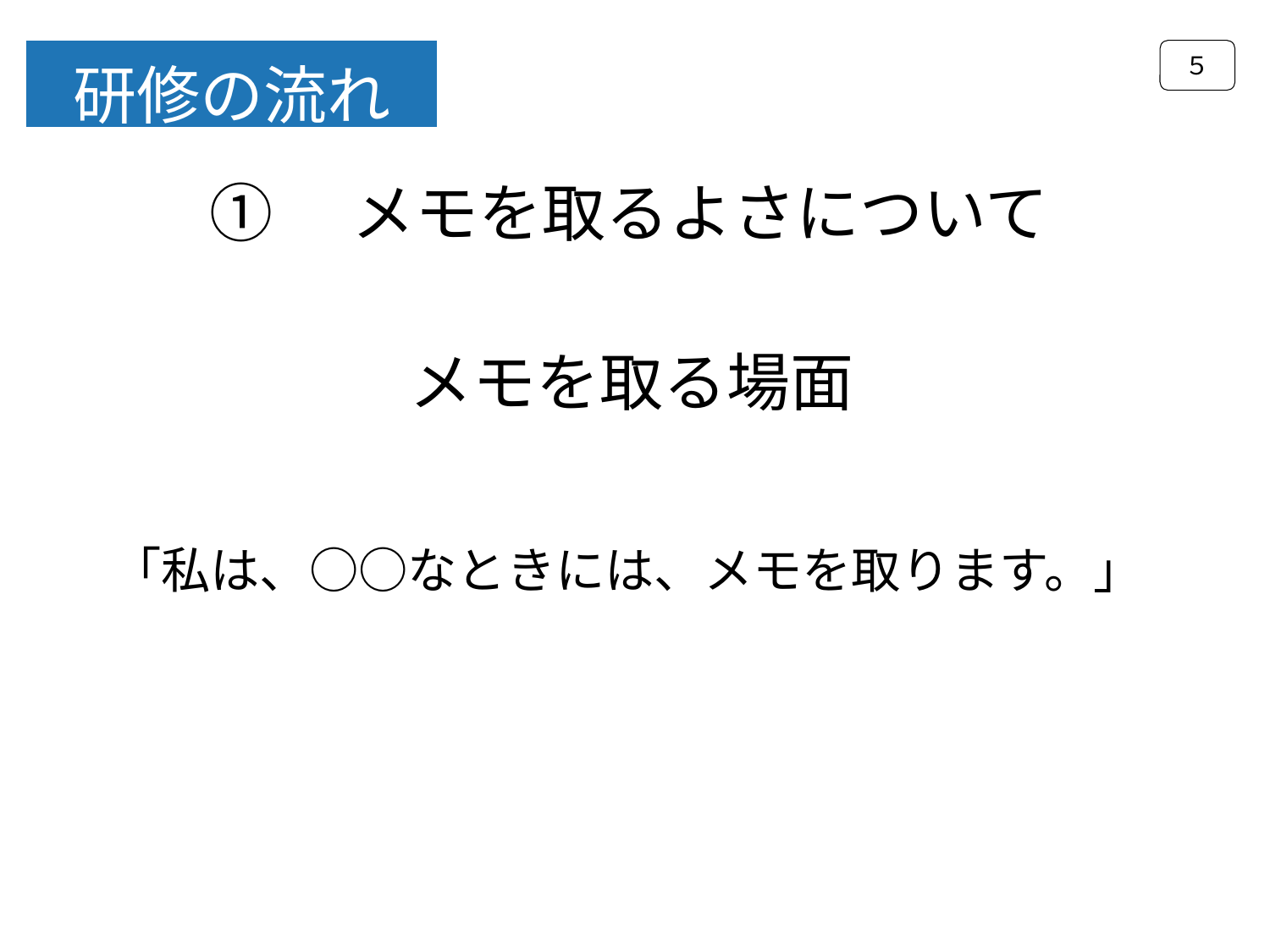

５
研修の流れ
①　メモを取るよさについて
メモを取る場面
「私は、○○なときには、メモを取ります。」